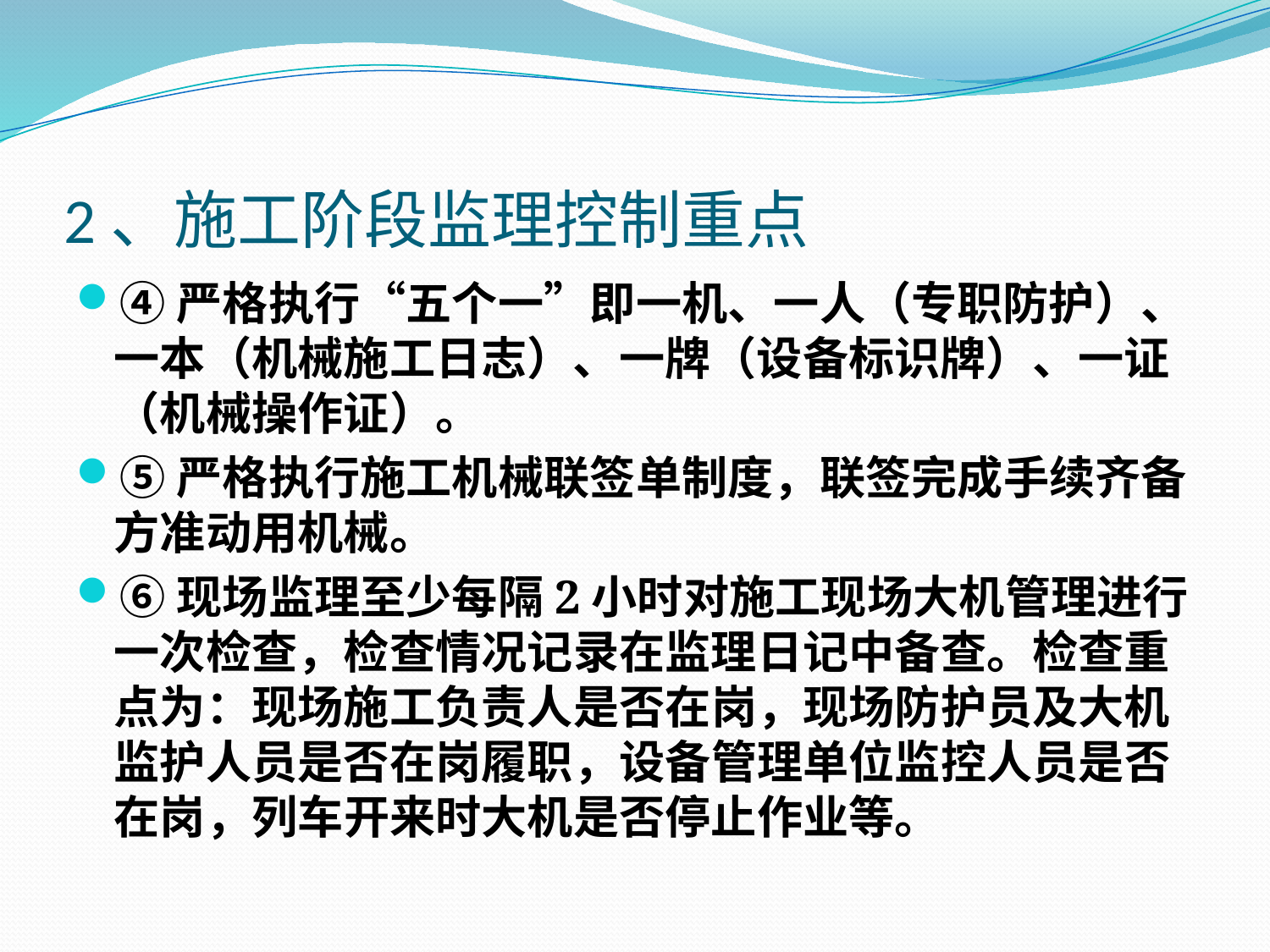

# 2、施工阶段监理控制重点
④严格执行“五个一”即一机、一人（专职防护）、一本（机械施工日志）、一牌（设备标识牌）、一证（机械操作证）。
⑤严格执行施工机械联签单制度，联签完成手续齐备方准动用机械。
⑥现场监理至少每隔2小时对施工现场大机管理进行一次检查，检查情况记录在监理日记中备查。检查重点为：现场施工负责人是否在岗，现场防护员及大机监护人员是否在岗履职，设备管理单位监控人员是否在岗，列车开来时大机是否停止作业等。